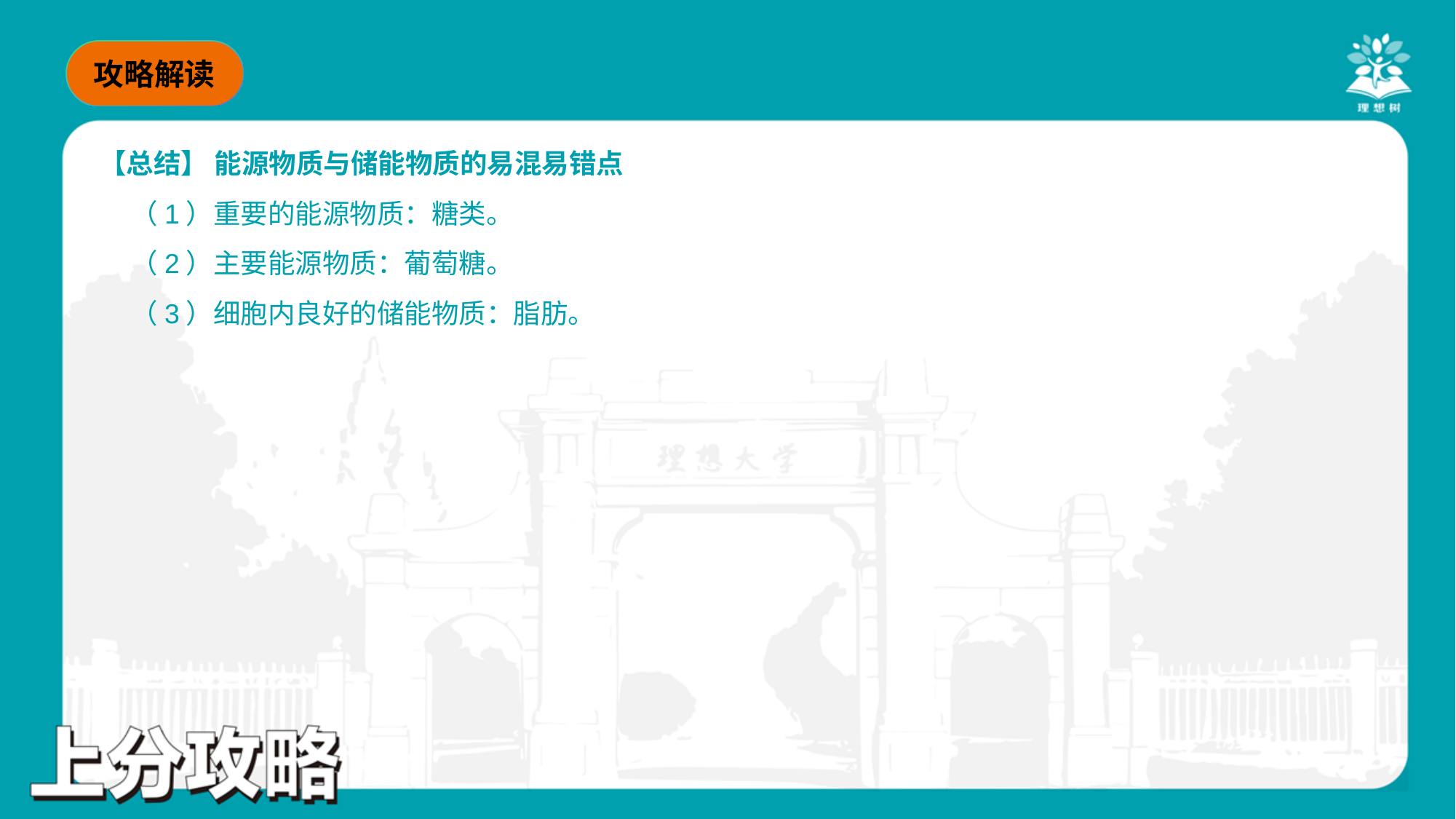

【总结】 能源物质与储能物质的易混易错点
    （1）重要的能源物质：糖类。
    （2）主要能源物质：葡萄糖。
    （3）细胞内良好的储能物质：脂肪。